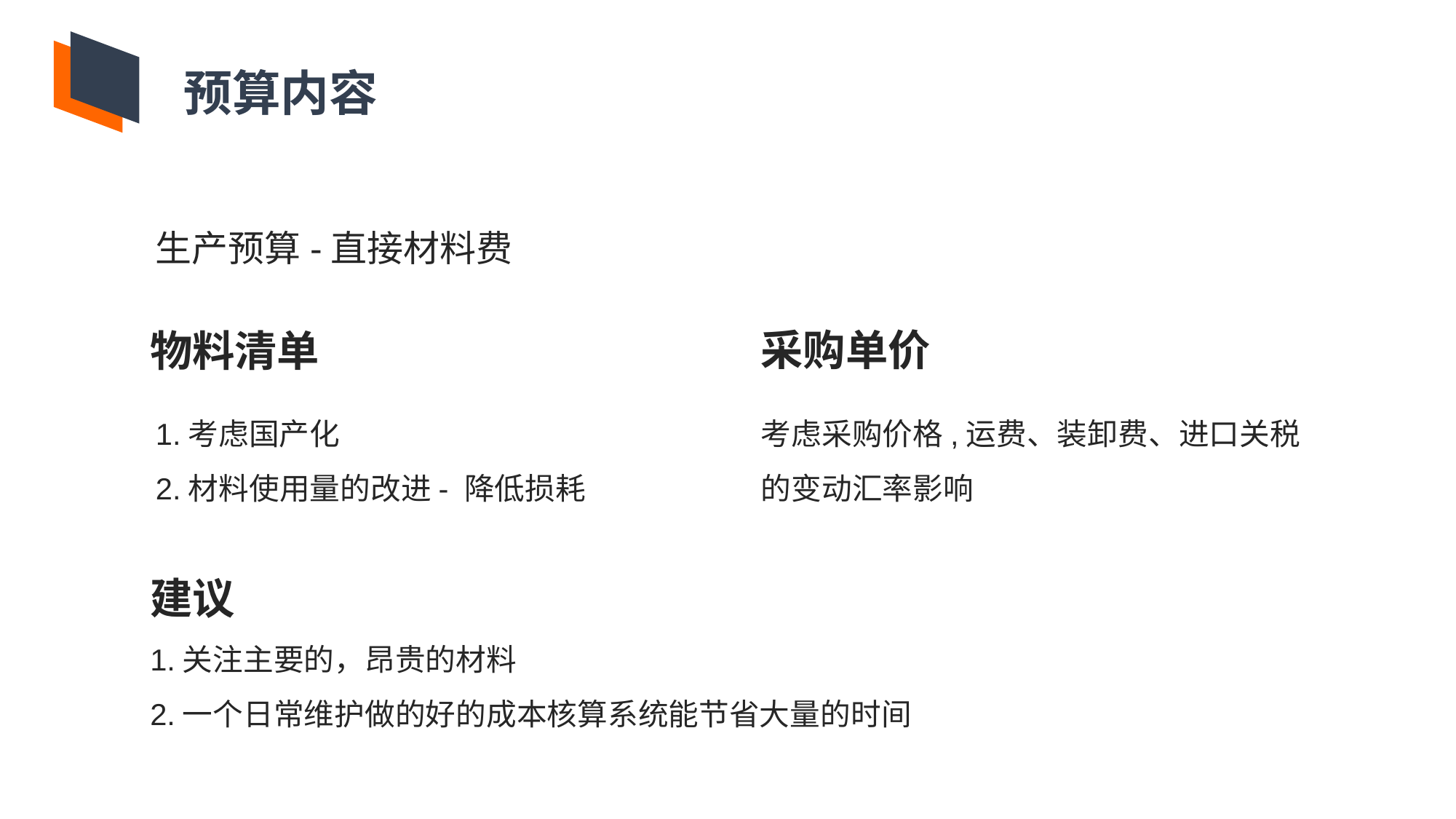

预算内容
生产预算-直接材料费
采购单价
物料清单
考虑采购价格,运费、装卸费、进口关税的变动汇率影响
1.考虑国产化
2.材料使用量的改进- 降低损耗
建议
1.关注主要的，昂贵的材料
2.一个日常维护做的好的成本核算系统能节省大量的时间